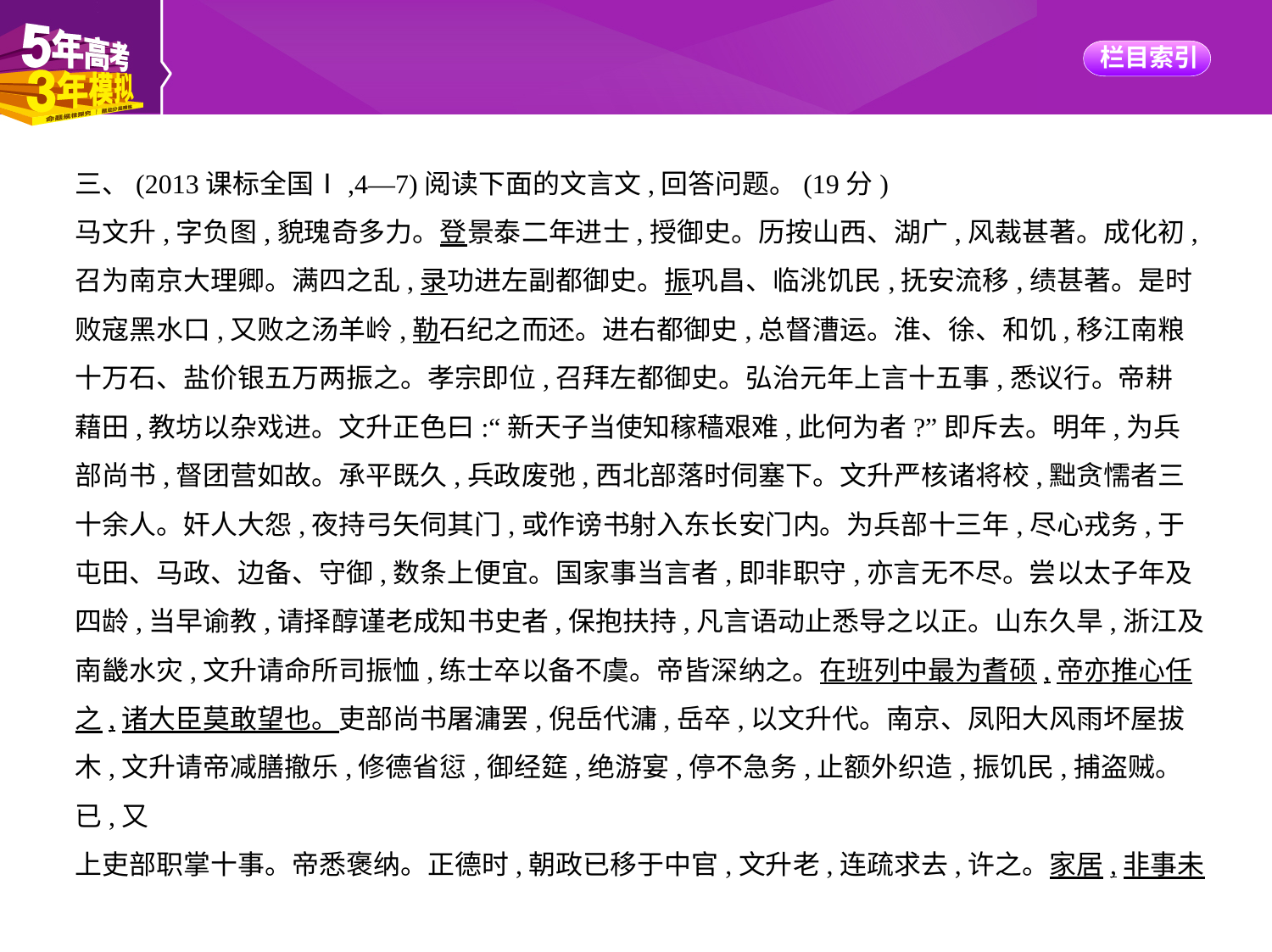

三、(2013课标全国Ⅰ,4—7)阅读下面的文言文,回答问题。(19分)
马文升,字负图,貌瑰奇多力。登景泰二年进士,授御史。历按山西、湖广,风裁甚著。成化初,
召为南京大理卿。满四之乱,录功进左副都御史。振巩昌、临洮饥民,抚安流移,绩甚著。是时
败寇黑水口,又败之汤羊岭,勒石纪之而还。进右都御史,总督漕运。淮、徐、和饥,移江南粮
十万石、盐价银五万两振之。孝宗即位,召拜左都御史。弘治元年上言十五事,悉议行。帝耕
藉田,教坊以杂戏进。文升正色曰:“新天子当使知稼穑艰难,此何为者?”即斥去。明年,为兵
部尚书,督团营如故。承平既久,兵政废弛,西北部落时伺塞下。文升严核诸将校,黜贪懦者三
十余人。奸人大怨,夜持弓矢伺其门,或作谤书射入东长安门内。为兵部十三年,尽心戎务,于
屯田、马政、边备、守御,数条上便宜。国家事当言者,即非职守,亦言无不尽。尝以太子年及
四龄,当早谕教,请择醇谨老成知书史者,保抱扶持,凡言语动止悉导之以正。山东久旱,浙江及
南畿水灾,文升请命所司振恤,练士卒以备不虞。帝皆深纳之。在班列中最为耆硕,帝亦推心任
之,诸大臣莫敢望也。吏部尚书屠滽罢,倪岳代滽,岳卒,以文升代。南京、凤阳大风雨坏屋拔
木,文升请帝减膳撤乐,修德省愆,御经筵,绝游宴,停不急务,止额外织造,振饥民,捕盗贼。已,又
上吏部职掌十事。帝悉褒纳。正德时,朝政已移于中官,文升老,连疏求去,许之。家居,非事未